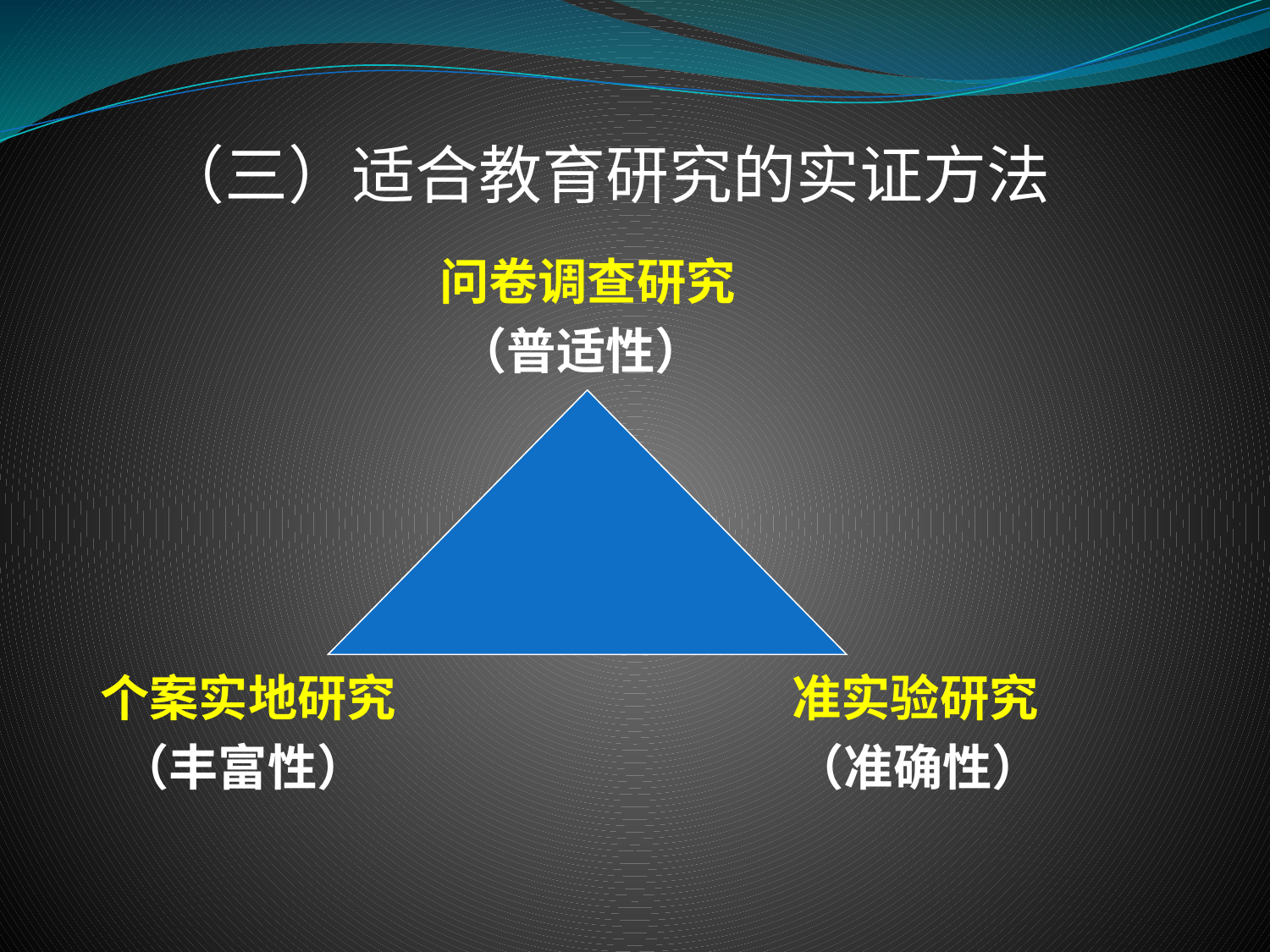

（三）适合教育研究的实证方法
问卷调查研究
（普适性）

个案实地研究
准实验研究
（丰富性）
（准确性）